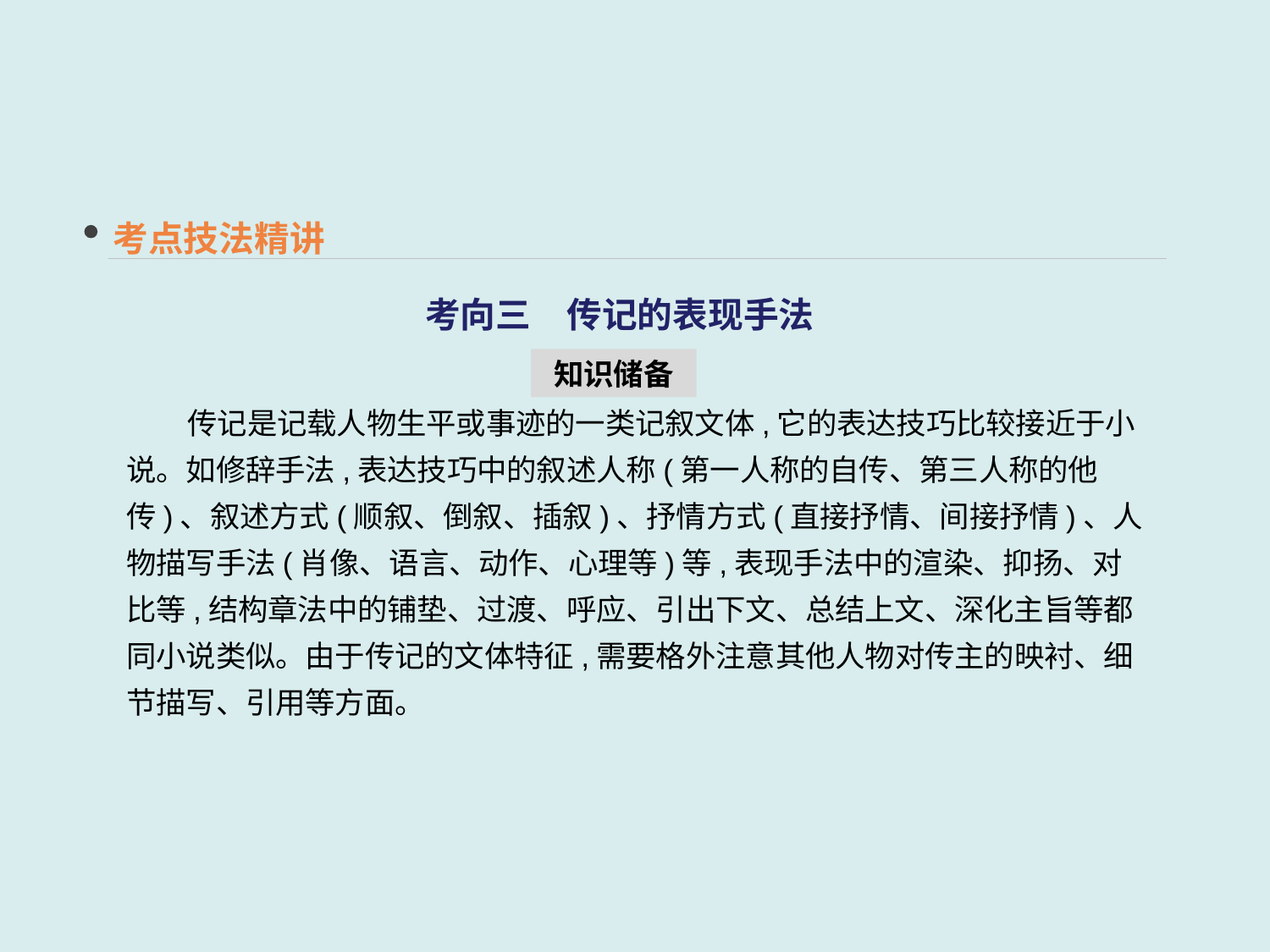

考点技法精讲

        传记是记载人物生平或事迹的一类记叙文体,它的表达技巧比较接近于小说。如修辞手法,表达技巧中的叙述人称(第一人称的自传、第三人称的他传)、叙述方式(顺叙、倒叙、插叙)、抒情方式(直接抒情、间接抒情)、人物描写手法(肖像、语言、动作、心理等)等,表现手法中的渲染、抑扬、对比等,结构章法中的铺垫、过渡、呼应、引出下文、总结上文、深化主旨等都同小说类似。由于传记的文体特征,需要格外注意其他人物对传主的映衬、细节描写、引用等方面。
考向三　传记的表现手法

知识储备